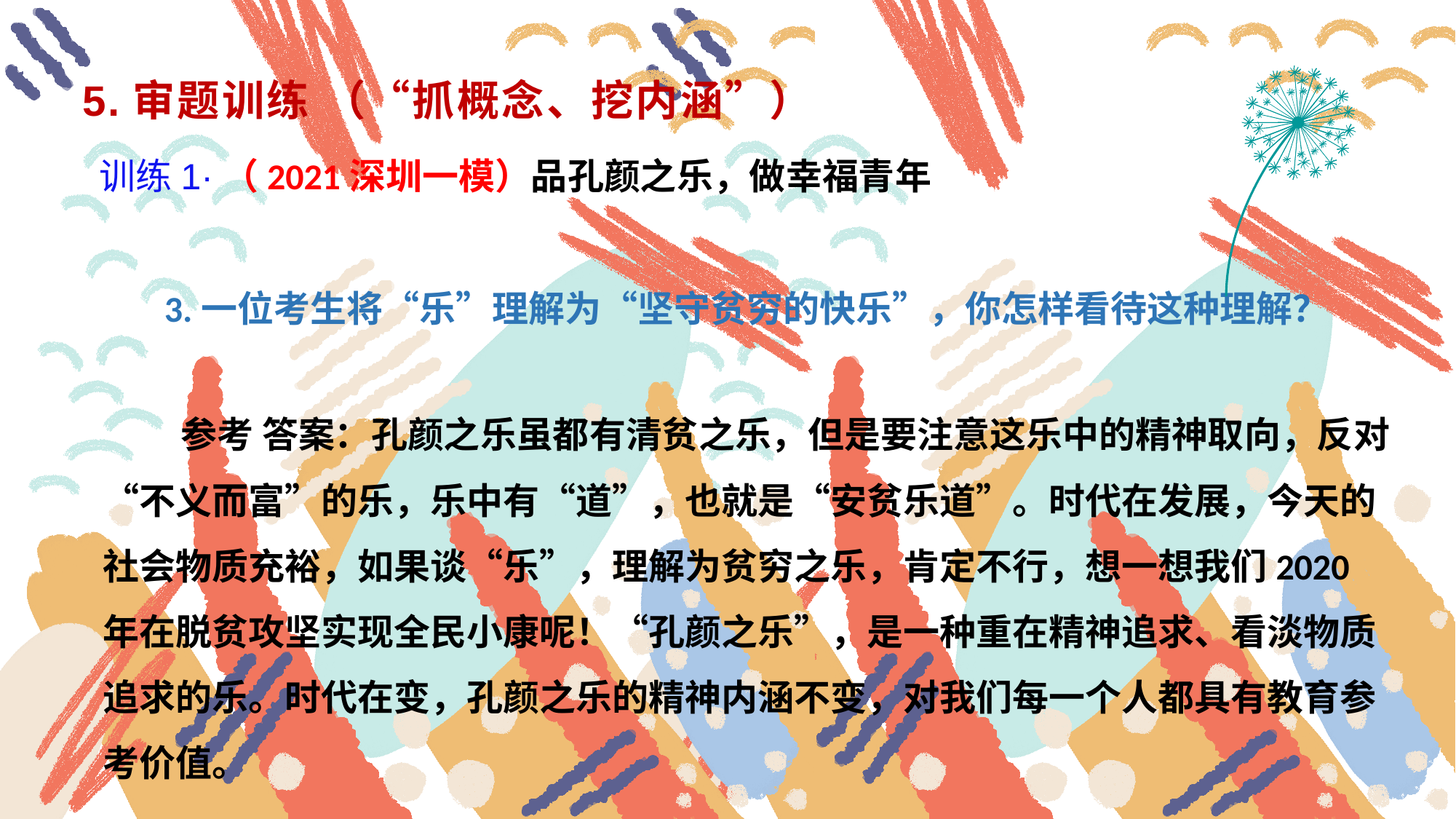

5.审题训练 （“抓概念、挖内涵”）
 训练1·（2021深圳一模）品孔颜之乐，做幸福青年

          3.一位考生将“乐”理解为“坚守贫穷的快乐”，你怎样看待这种理解？

        参考 答案：孔颜之乐虽都有清贫之乐，但是要注意这乐中的精神取向，反对“不义而富”的乐，乐中有“道”，也就是“安贫乐道”。时代在发展，今天的社会物质充裕，如果谈“乐”，理解为贫穷之乐，肯定不行，想一想我们2020年在脱贫攻坚实现全民小康呢！“孔颜之乐”，是一种重在精神追求、看淡物质追求的乐。时代在变，孔颜之乐的精神内涵不变，对我们每一个人都具有教育参考价值。